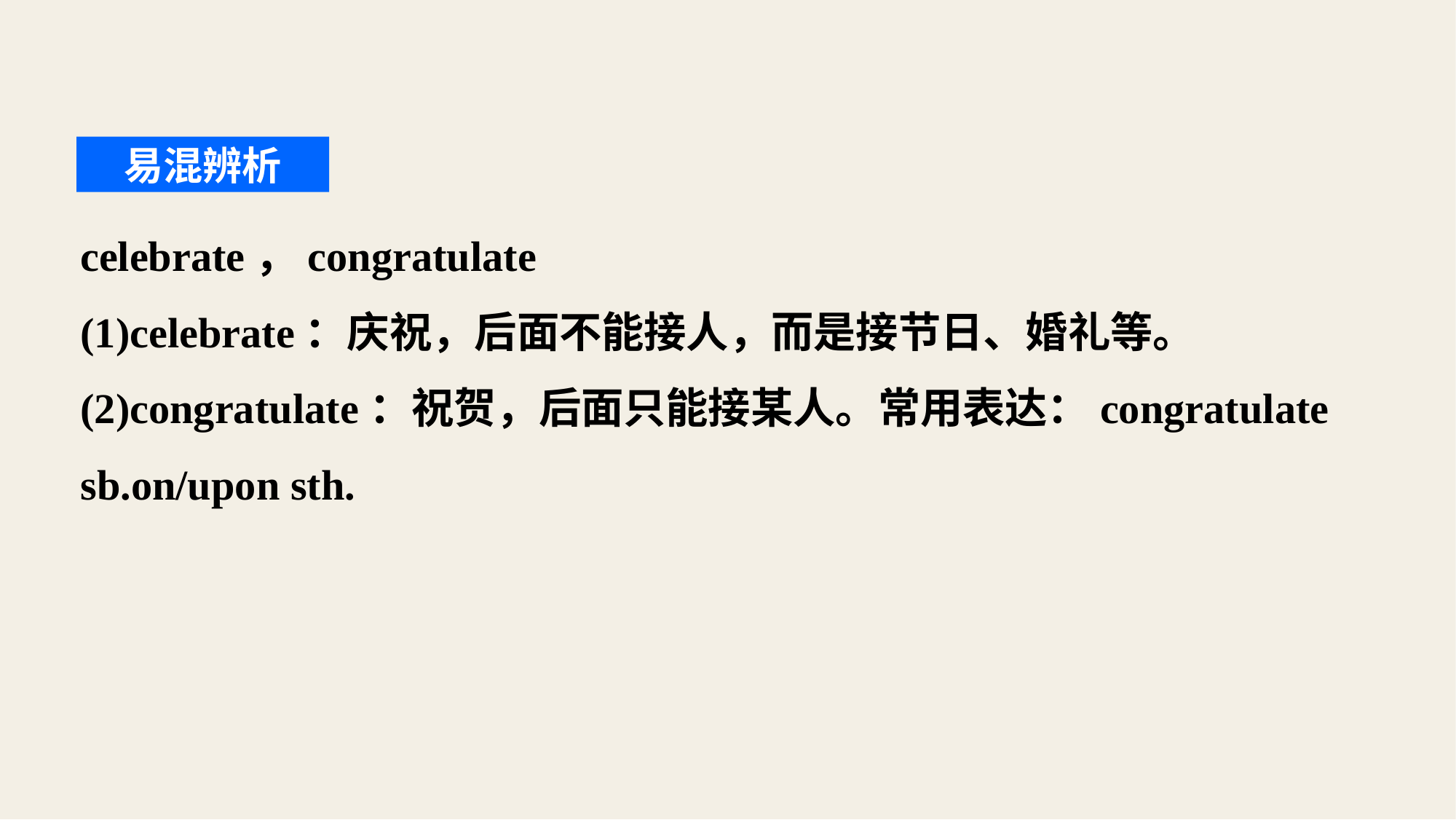

易混辨析
celebrate，congratulate
(1)celebrate：庆祝，后面不能接人，而是接节日、婚礼等。
(2)congratulate：祝贺，后面只能接某人。常用表达：congratulate sb.on/upon sth.